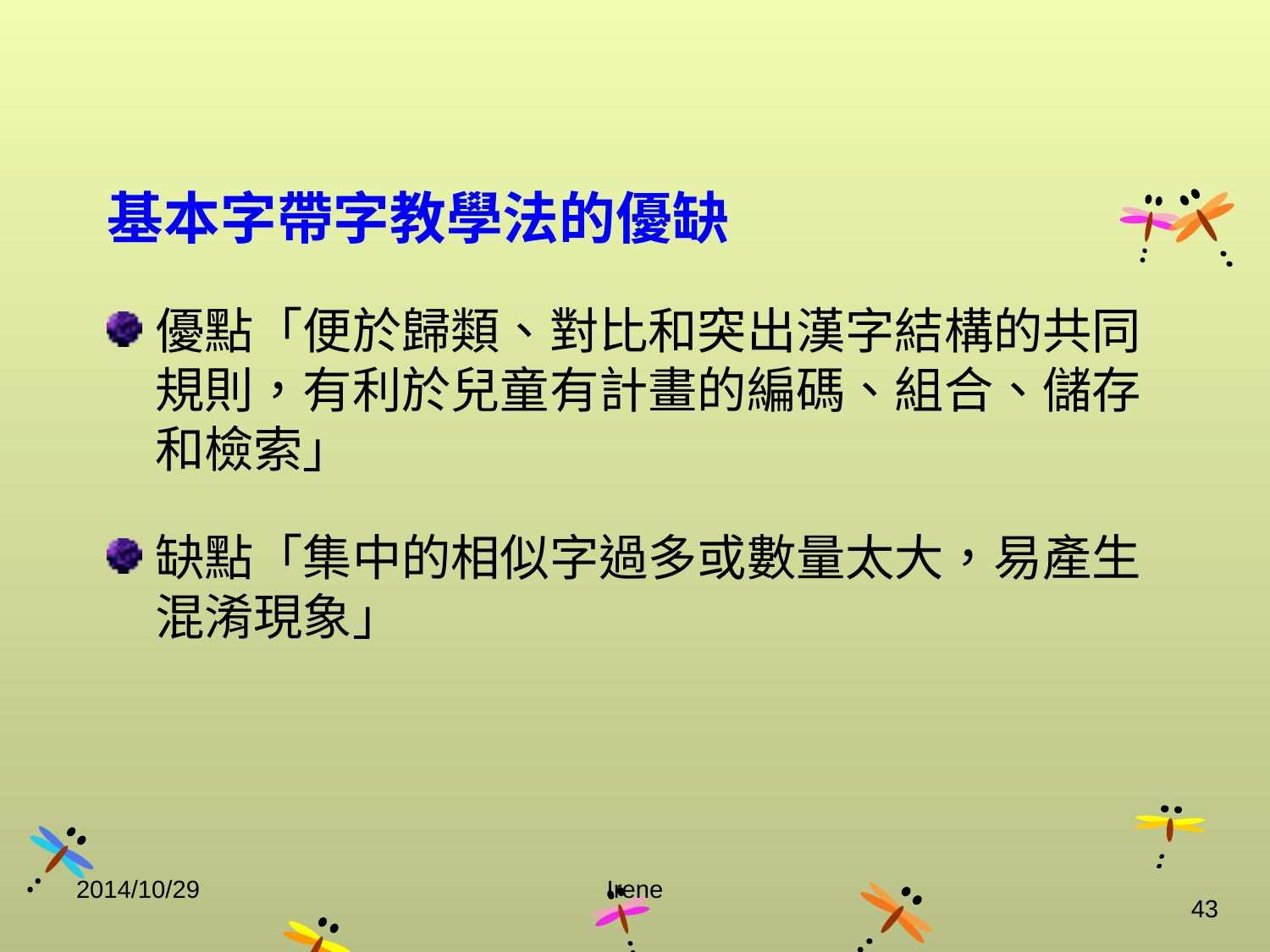

基本字帶字教學法的優缺
優點「便於歸類、對比和突出漢字結構的共同規則，有利於兒童有計畫的編碼、組合、儲存和檢索」
缺點「集中的相似字過多或數量太大，易產生混淆現象」

2014/10/29
Irene